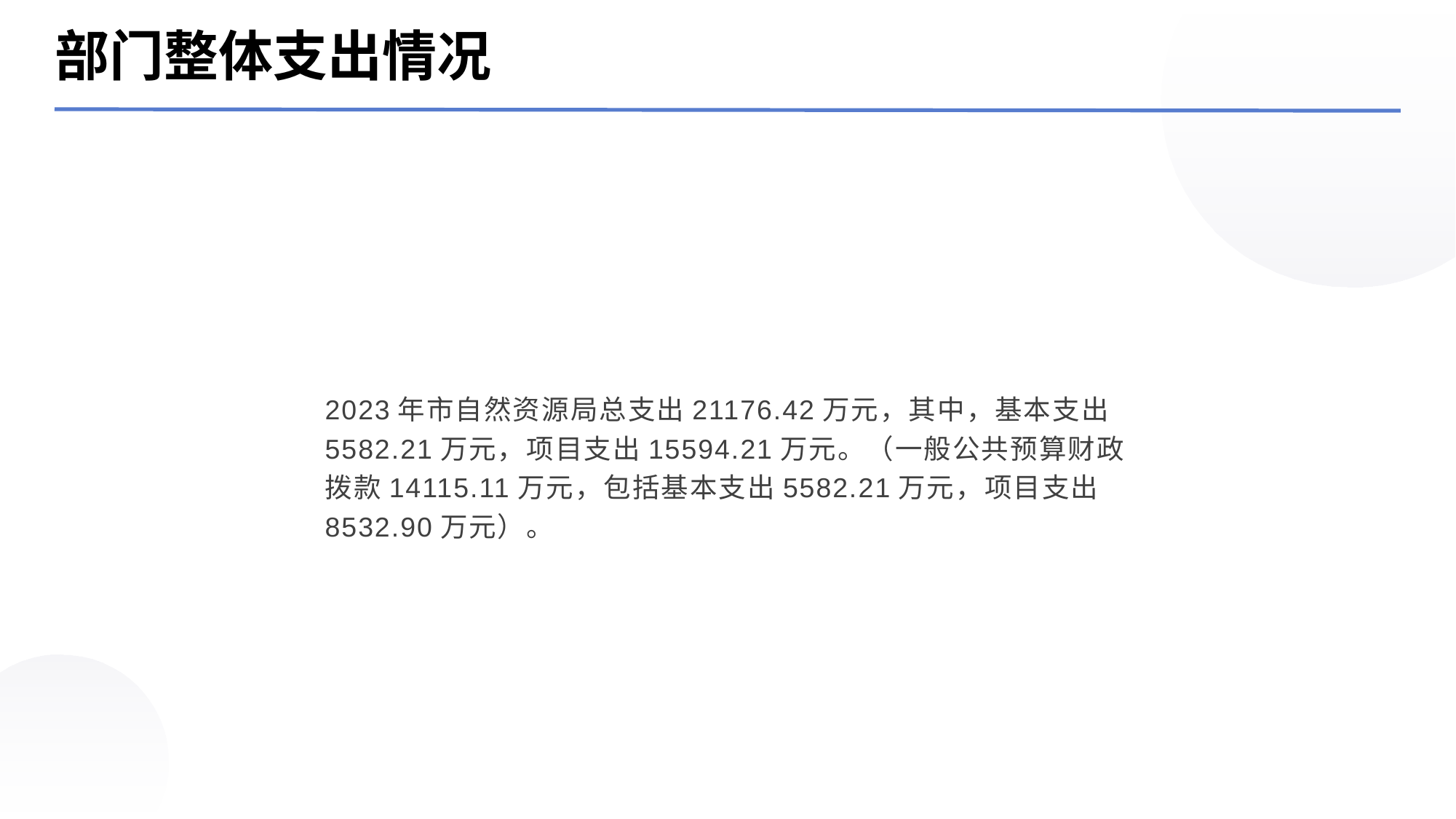

部门整体支出情况
2023年市自然资源局总支出21176.42万元，其中，基本支出5582.21万元，项目支出15594.21万元。（一般公共预算财政拨款14115.11万元，包括基本支出5582.21万元，项目支出8532.90万元）。